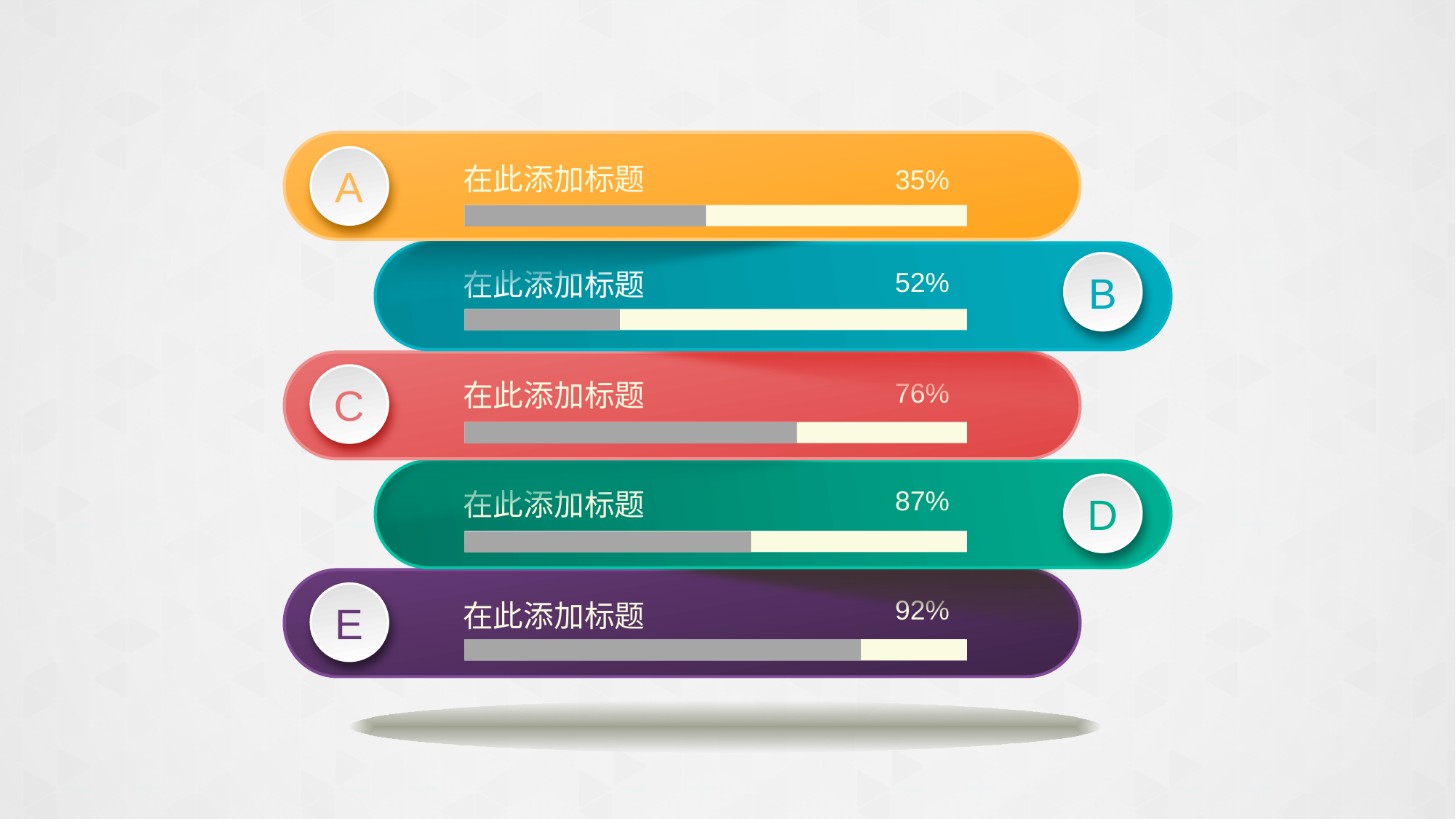

A
在此添加标题
35%

B
52%
在此添加标题

C
76%
在此添加标题

D
87%
在此添加标题

E
92%
在此添加标题